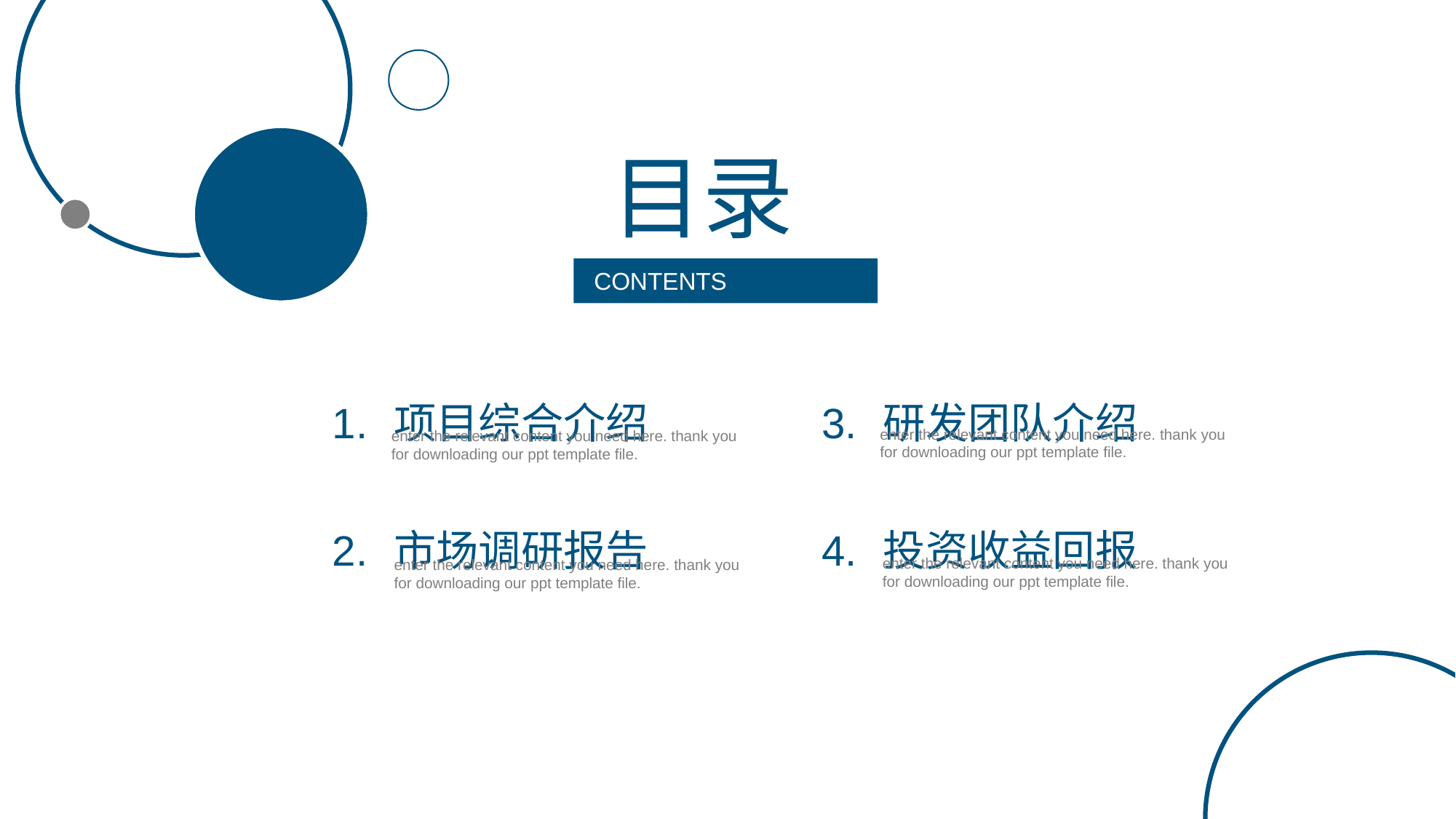

目录

CONTENTS
研发团队介绍
投资收益回报
项目综合介绍
市场调研报告
enter the relevant content you need here. thank you for downloading our ppt template file.
enter the relevant content you need here. thank you for downloading our ppt template file.
enter the relevant content you need here. thank you for downloading our ppt template file.
enter the relevant content you need here. thank you for downloading our ppt template file.